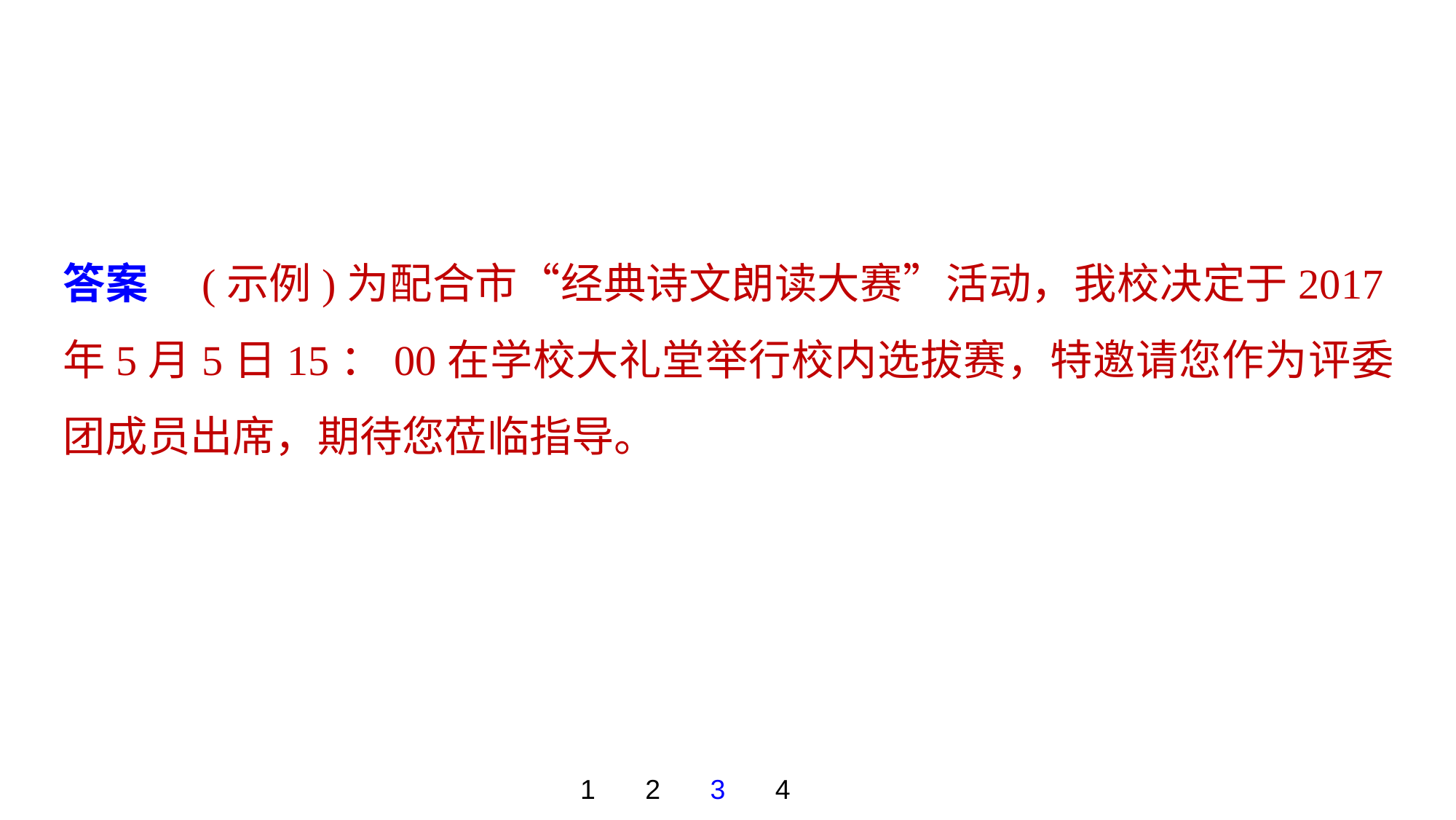

答案　(示例)为配合市“经典诗文朗读大赛”活动，我校决定于2017年5月5日15：00在学校大礼堂举行校内选拔赛，特邀请您作为评委团成员出席，期待您莅临指导。
1
2
3
4